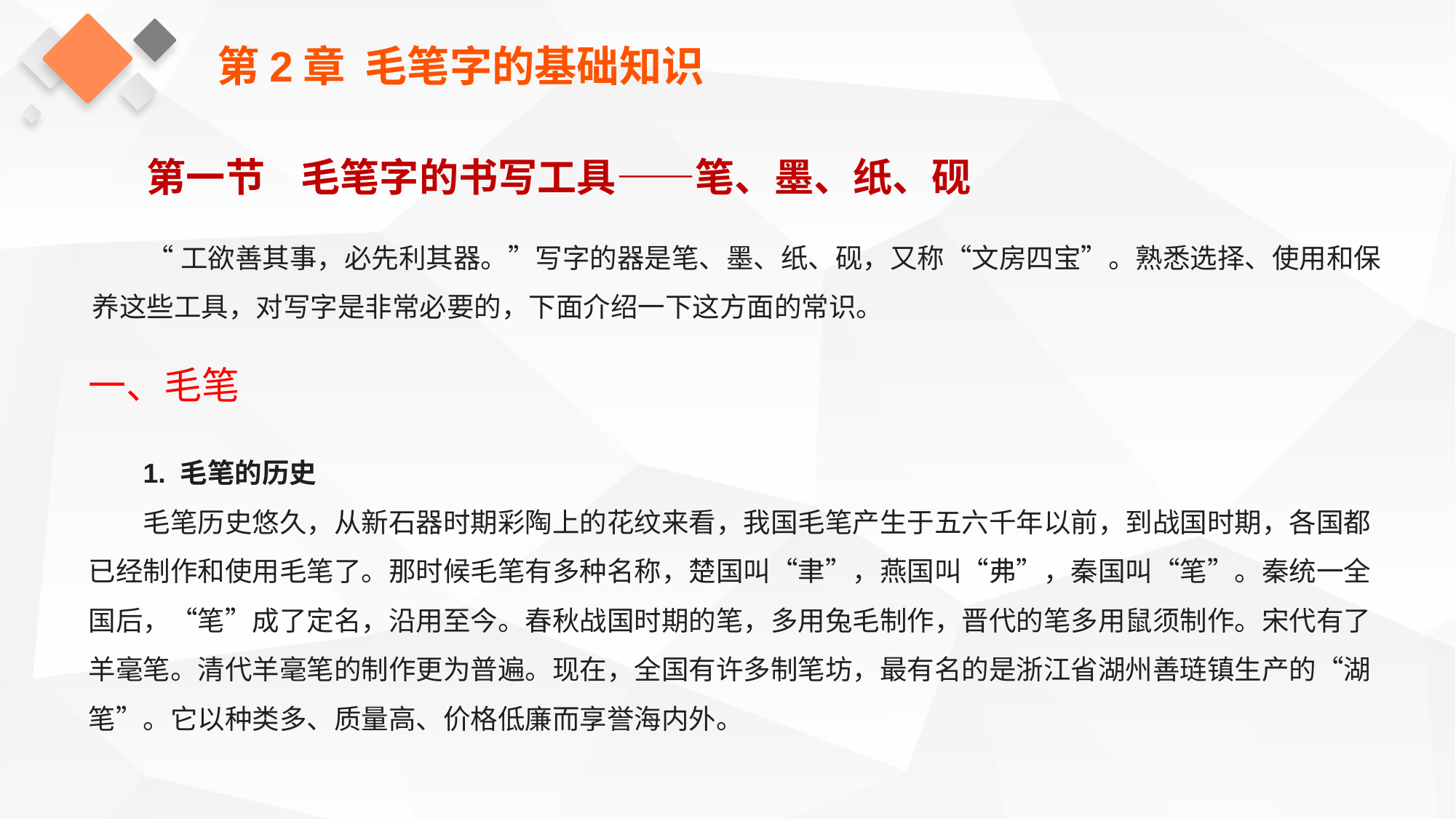

第2章  毛笔字的基础知识
第一节    毛笔字的书写工具——笔、墨、纸、砚
“工欲善其事，必先利其器。”写字的器是笔、墨、纸、砚，又称“文房四宝”。熟悉选择、使用和保养这些工具，对写字是非常必要的，下面介绍一下这方面的常识。
一、毛笔
1. 毛笔的历史
毛笔历史悠久，从新石器时期彩陶上的花纹来看，我国毛笔产生于五六千年以前，到战国时期，各国都已经制作和使用毛笔了。那时候毛笔有多种名称，楚国叫“聿”，燕国叫“弗”，秦国叫“笔”。秦统一全国后，“笔”成了定名，沿用至今。春秋战国时期的笔，多用兔毛制作，晋代的笔多用鼠须制作。宋代有了羊毫笔。清代羊毫笔的制作更为普遍。现在，全国有许多制笔坊，最有名的是浙江省湖州善琏镇生产的“湖笔”。它以种类多、质量高、价格低廉而享誉海内外。